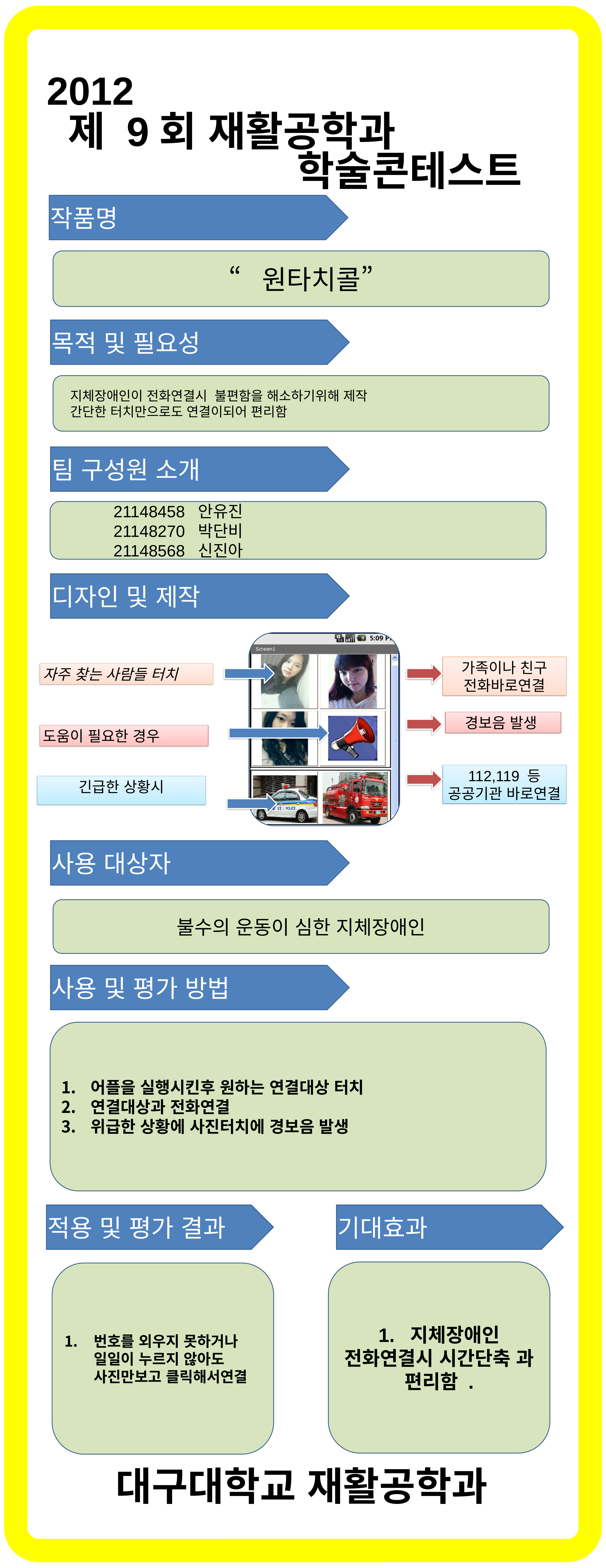

2012
   제 9회 재활공학과
                  학술콘테스트
작품명
“원타치콜”
목적 및 필요성
지체장애인이 전화연결시  불편함을 해소하기위해 제작
간단한 터치만으로도 연결이되어 편리함
팀 구성원 소개
21148458  안유진
21148270  박단비
21148568  신진아
디자인 및 제작

가족이나 친구 전화바로연결
자주 찾는 사람들 터치

경보음 발생

도움이 필요한 경우
112,119 등 공공기관 바로연결

긴급한 상황시

사용 대상자
불수의 운동이 심한 지체장애인
사용 및 평가 방법
어플을 실행시킨후 원하는 연결대상 터치
연결대상과 전화연결
위급한 상황에 사진터치에 경보음 발생
적용 및 평가 결과
기대효과
1.  지체장애인 전화연결시 시간단축 과 편리함 .
번호를 외우지 못하거나 일일이 누르지 않아도 사진만보고 클릭해서연결
대구대학교 재활공학과